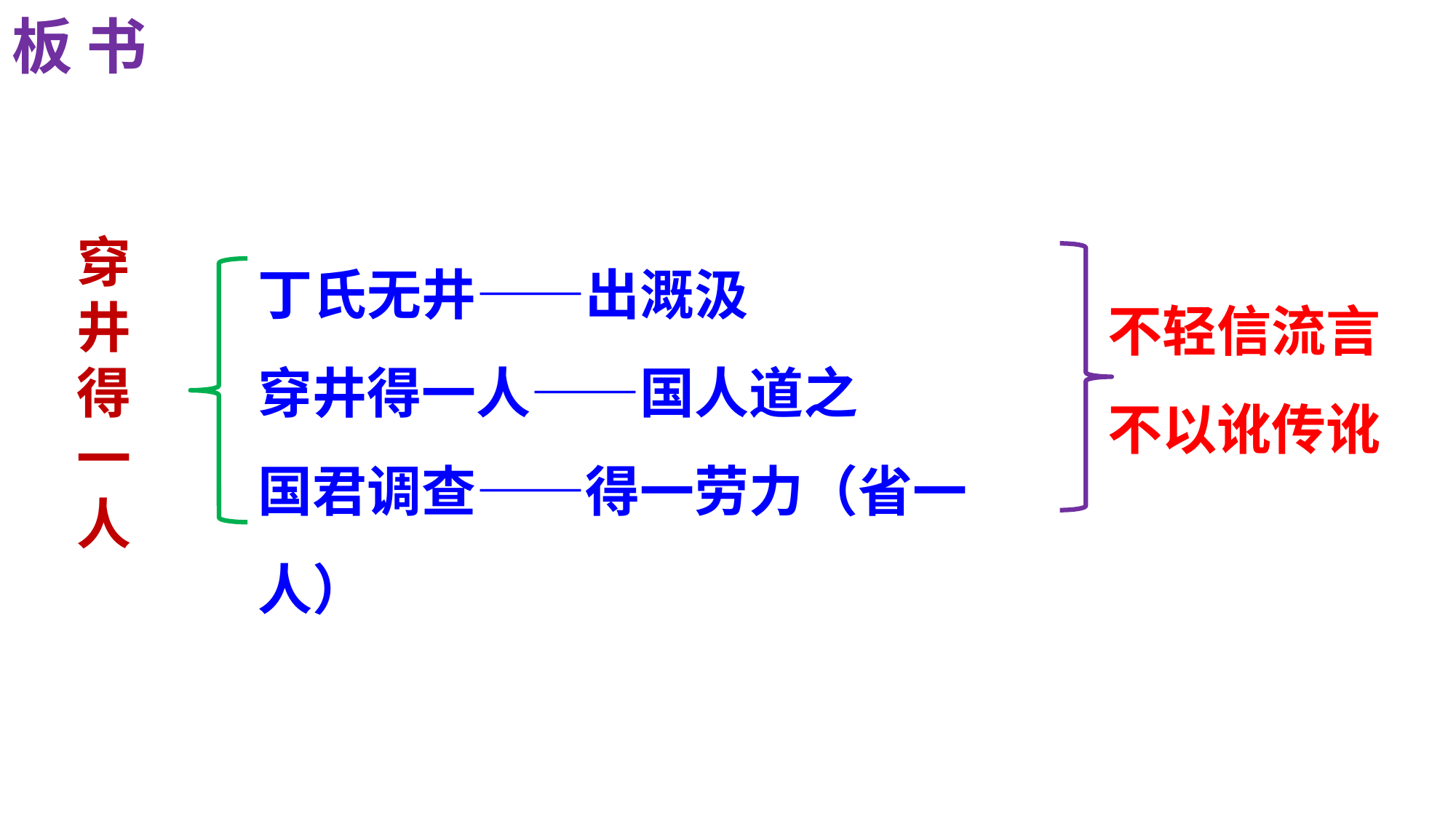

板 书
穿井得一人
丁氏无井——出溉汲
穿井得一人——国人道之
国君调查——得一劳力（省一人）

不轻信流言
不以讹传讹